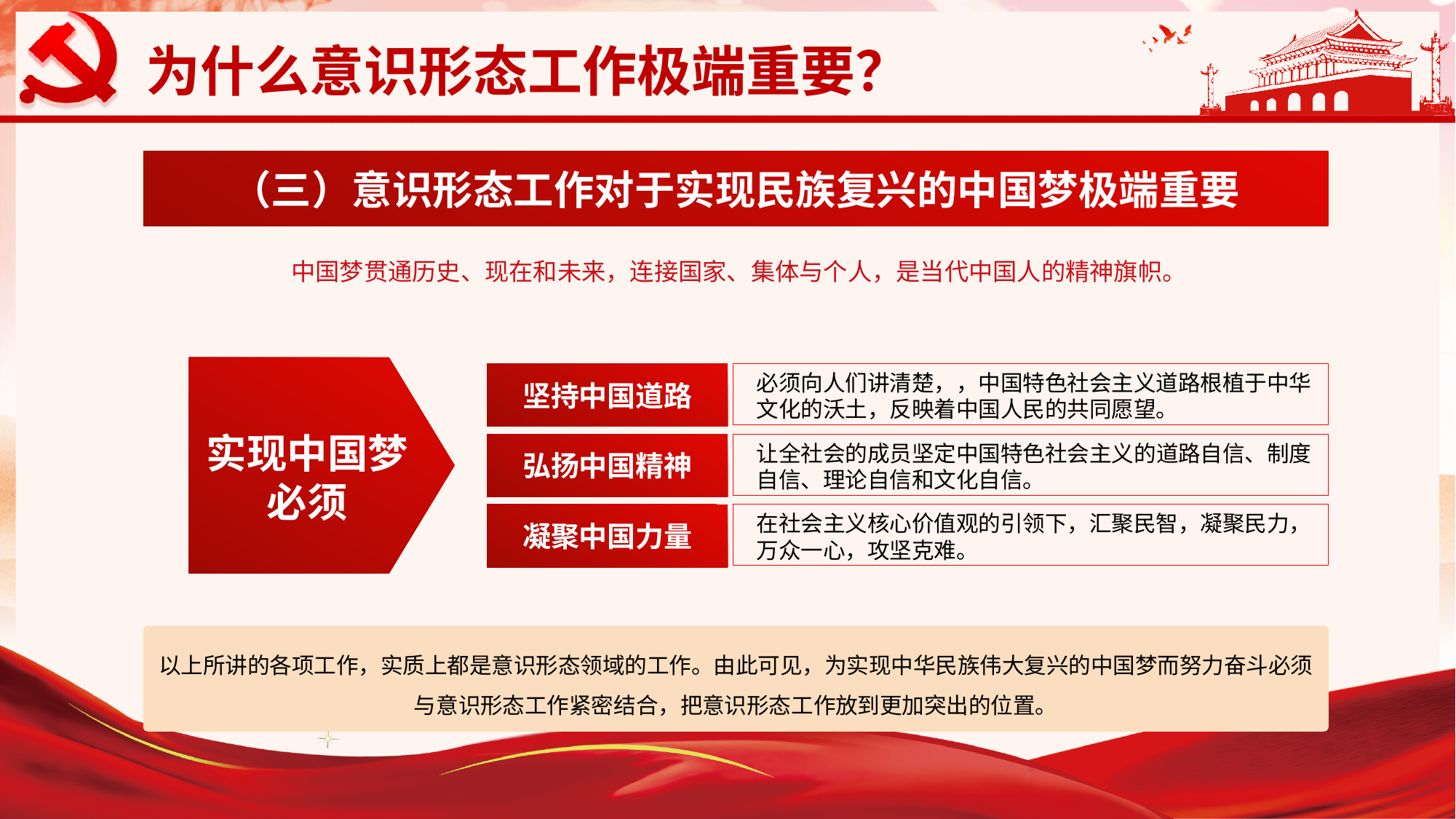

（三）意识形态工作对于实现民族复兴的中国梦极端重要
中国梦贯通历史、现在和未来，连接国家、集体与个人，是当代中国人的精神旗帜。

实现中国梦
必须

必须向人们讲清楚，，中国特色社会主义道路根植于中华文化的沃土，反映着中国人民的共同愿望。
坚持中国道路

让全社会的成员坚定中国特色社会主义的道路自信、制度自信、理论自信和文化自信。
弘扬中国精神
凝聚中国力量

在社会主义核心价值观的引领下，汇聚民智，凝聚民力，万众一心，攻坚克难。
以上所讲的各项工作，实质上都是意识形态领域的工作。由此可见，为实现中华民族伟大复兴的中国梦而努力奋斗必须与意识形态工作紧密结合，把意识形态工作放到更加突出的位置。